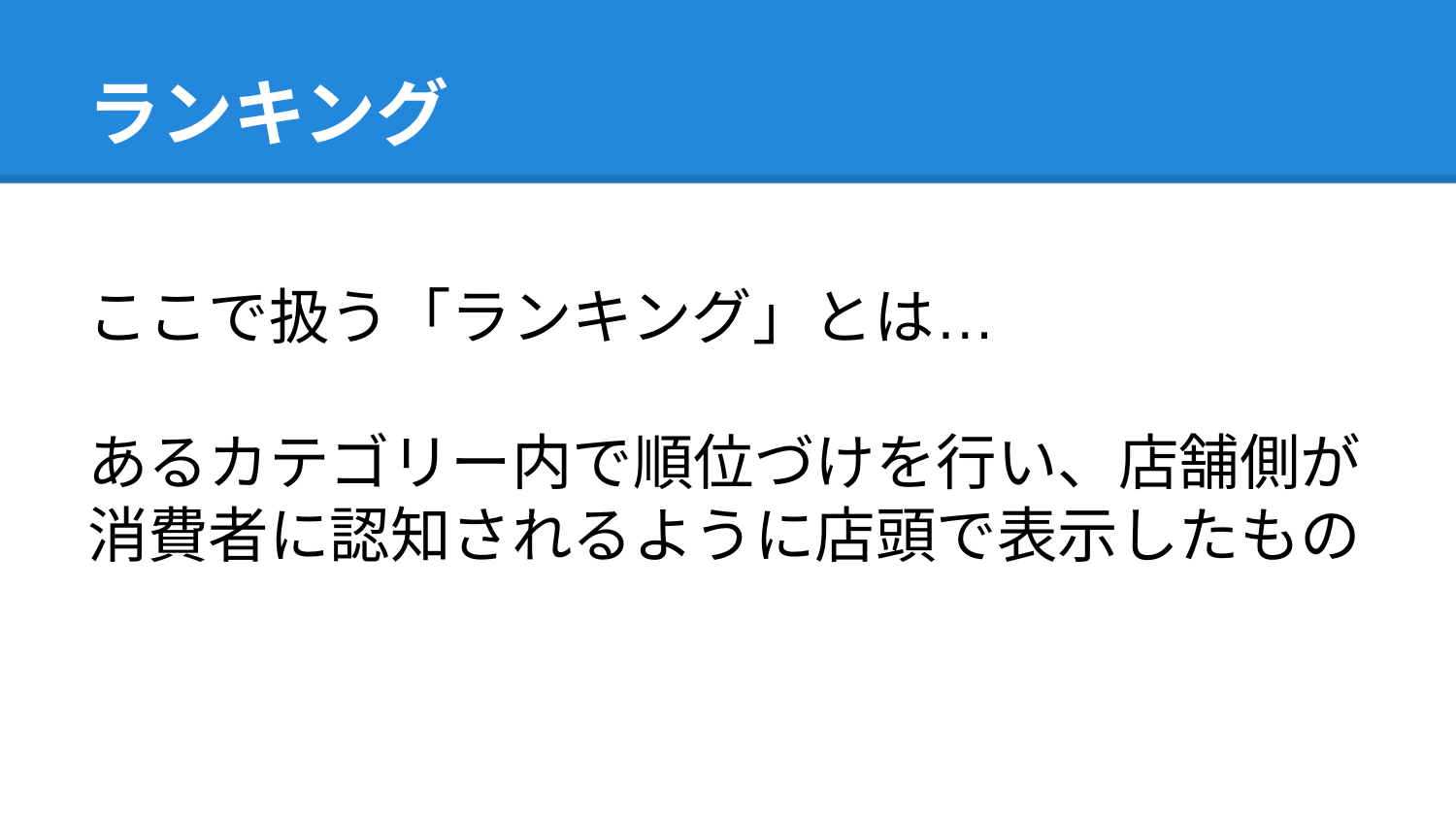

# ランキング

ここで扱う「ランキング」とは…

あるカテゴリー内で順位づけを行い、店舗側が消費者に認知されるように店頭で表示したもの